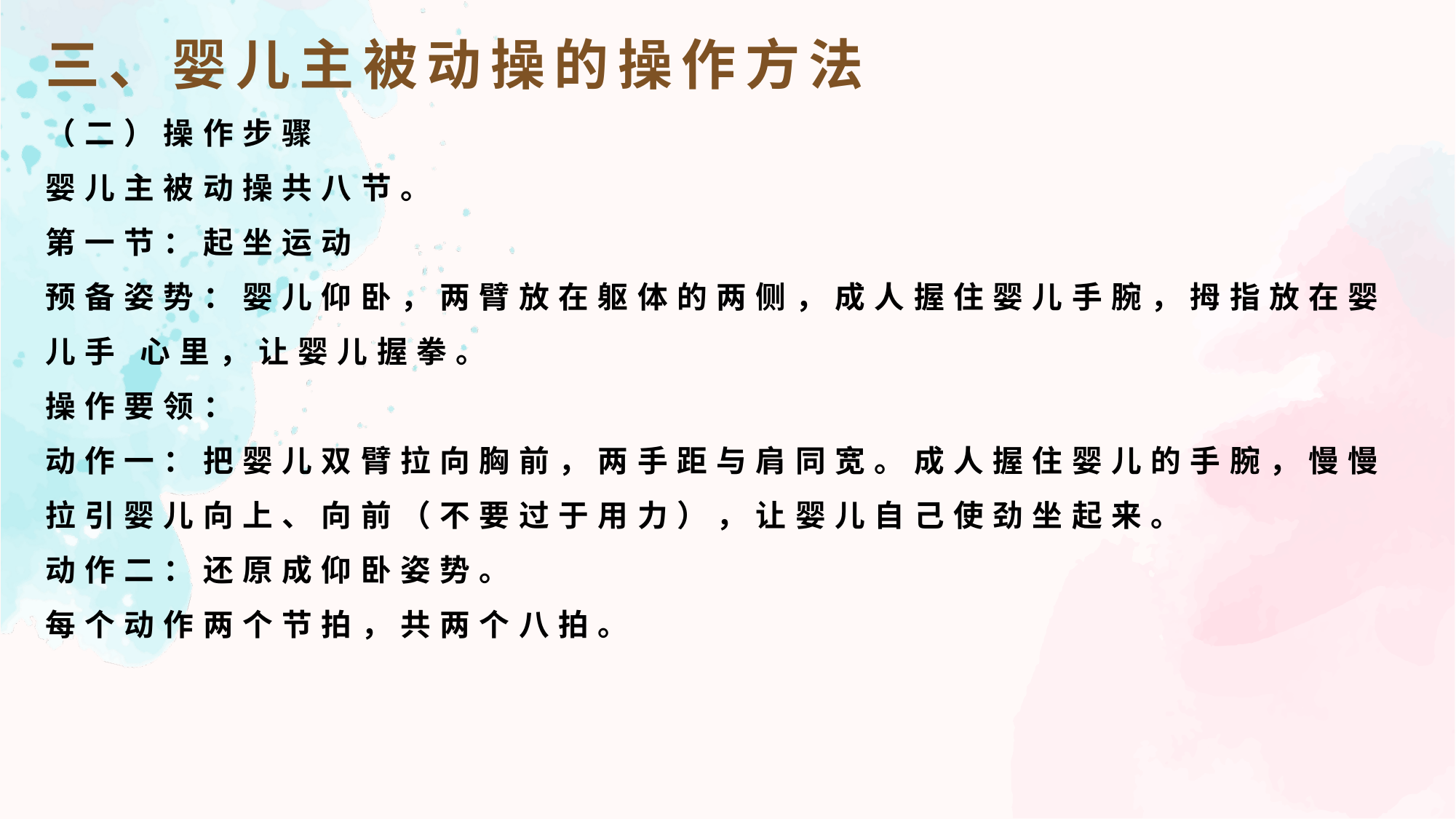

三、婴儿主被动操的操作方法
（二）操作步骤
婴儿主被动操共八节。
第一节：起坐运动
预备姿势：婴儿仰卧，两臂放在躯体的两侧，成人握住婴儿手腕，拇指放在婴儿手 心里，让婴儿握拳。
操作要领：
动作一：把婴儿双臂拉向胸前，两手距与肩同宽。成人握住婴儿的手腕，慢慢拉引婴儿向上、向前（不要过于用力），让婴儿自己使劲坐起来。
动作二：还原成仰卧姿势。
每个动作两个节拍，共两个八拍。